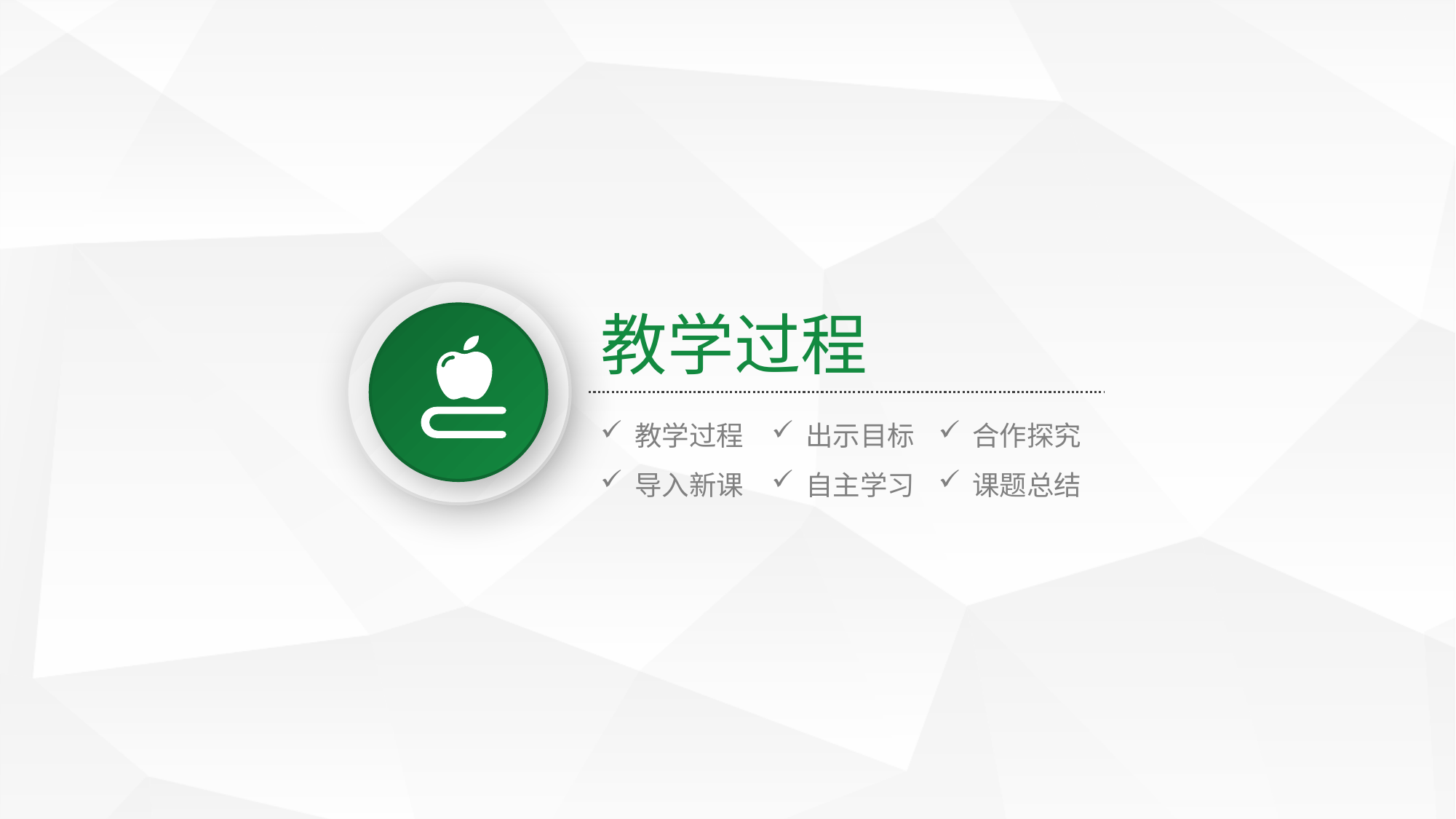

教学过程
教学过程
出示目标
合作探究
导入新课
自主学习
课题总结